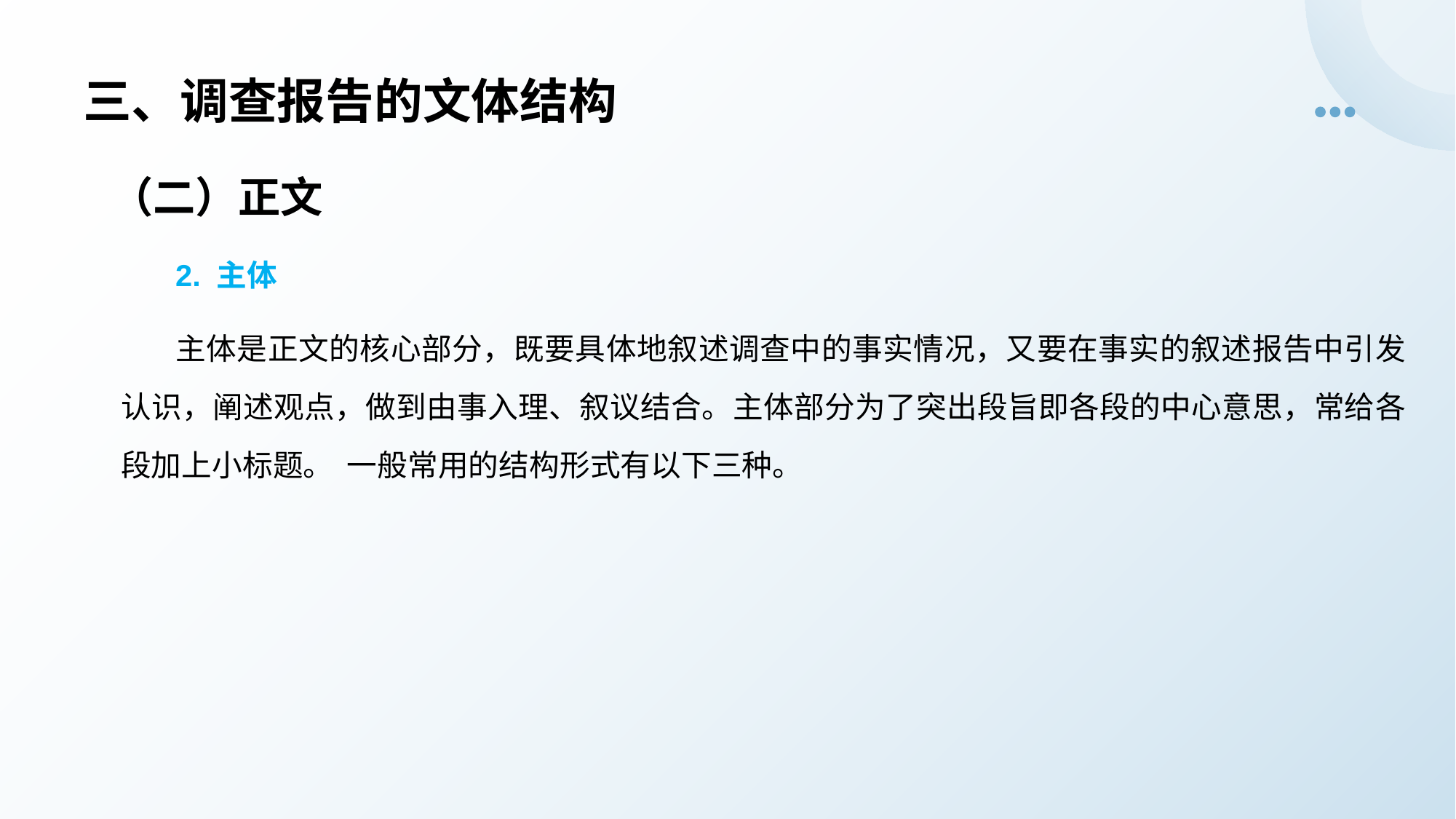

# 三、调查报告的文体结构
（二）正文
2. 主体
主体是正文的核心部分，既要具体地叙述调查中的事实情况，又要在事实的叙述报告中引发认识，阐述观点，做到由事入理、叙议结合。主体部分为了突出段旨即各段的中心意思，常给各段加上小标题。  一般常用的结构形式有以下三种。